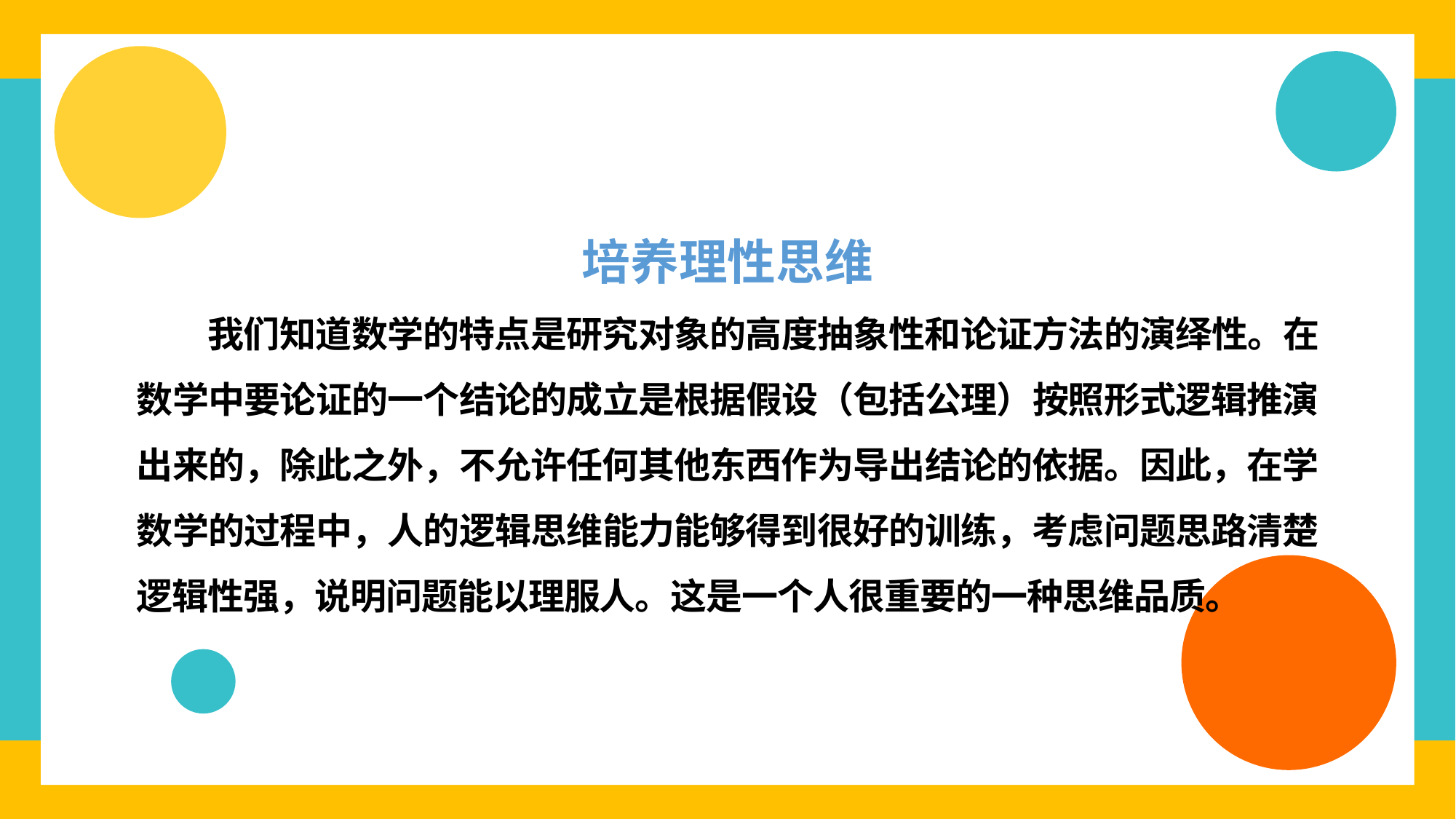

培养理性思维
我们知道数学的特点是研究对象的高度抽象性和论证方法的演绎性。在数学中要论证的一个结论的成立是根据假设（包括公理）按照形式逻辑推演出来的，除此之外，不允许任何其他东西作为导出结论的依据。因此，在学数学的过程中，人的逻辑思维能力能够得到很好的训练，考虑问题思路清楚逻辑性强，说明问题能以理服人。这是一个人很重要的一种思维品质。